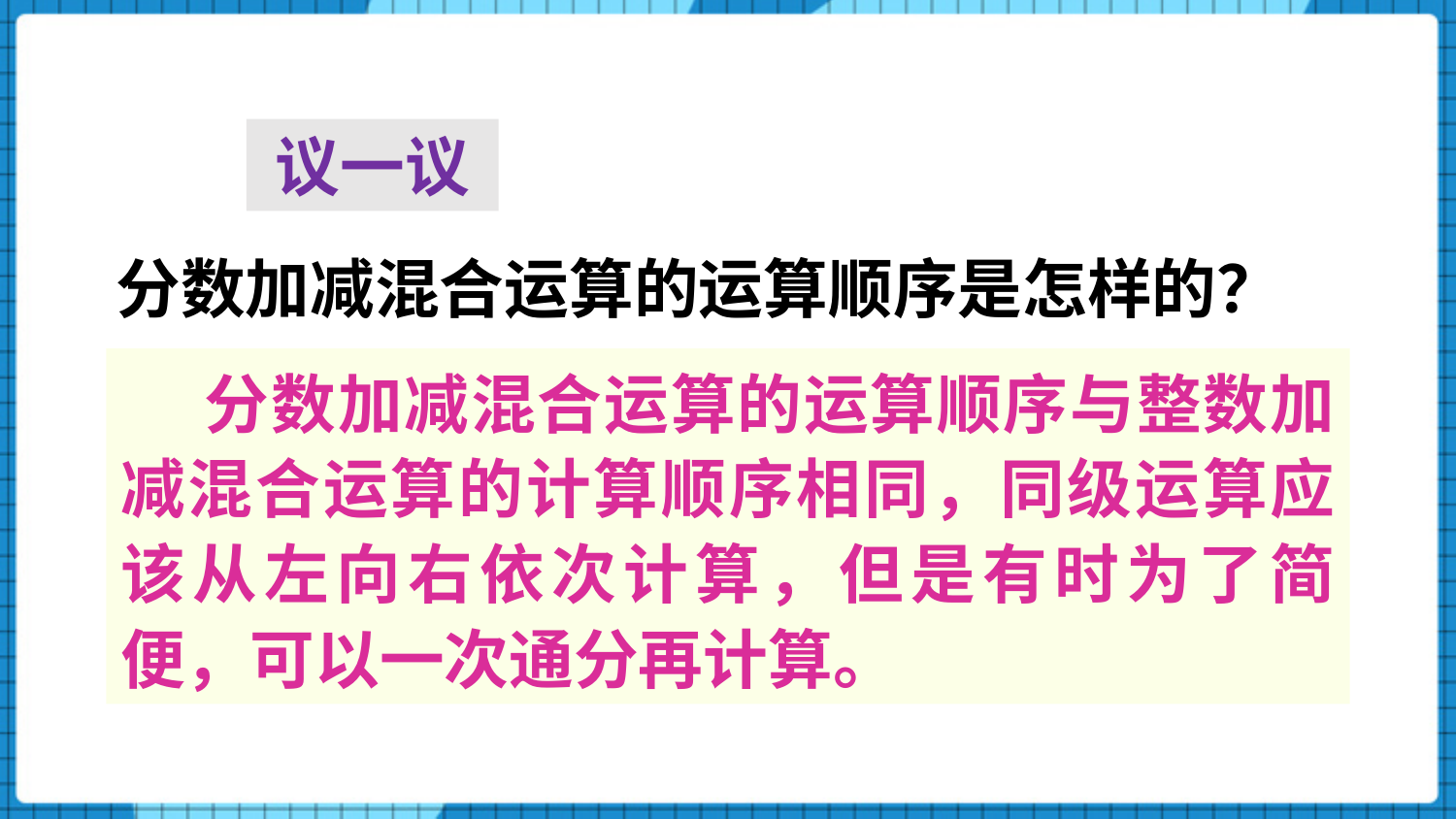

议一议
分数加减混合运算的运算顺序是怎样的？
    分数加减混合运算的运算顺序与整数加减混合运算的计算顺序相同，同级运算应该从左向右依次计算，但是有时为了简便，可以一次通分再计算。